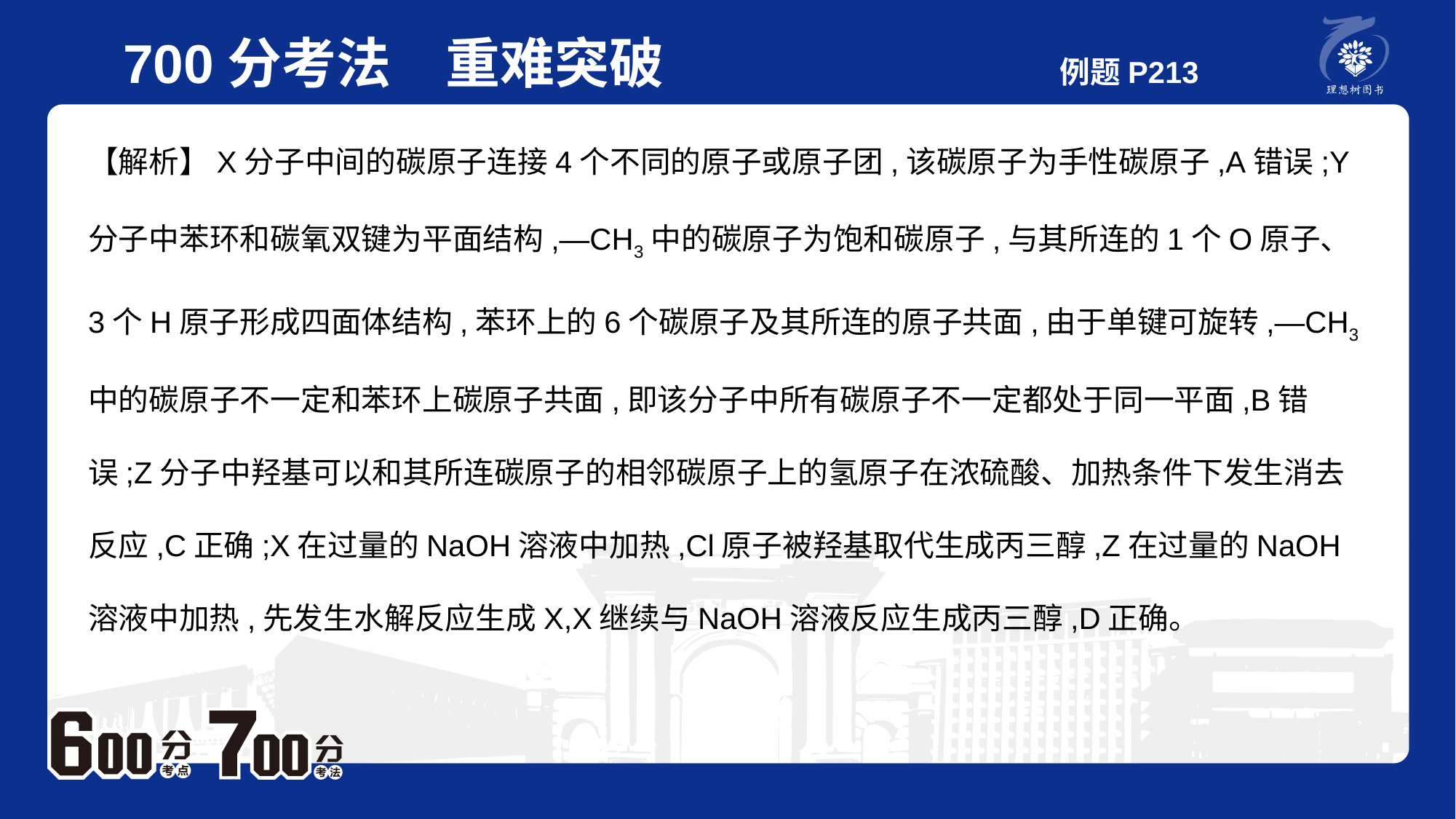

700分考法　重难突破                              　例题P213
【解析】X分子中间的碳原子连接4个不同的原子或原子团,该碳原子为手性碳原子,A错误;Y分子中苯环和碳氧双键为平面结构,—CH3中的碳原子为饱和碳原子,与其所连的1个O原子、3个H原子形成四面体结构,苯环上的6个碳原子及其所连的原子共面,由于单键可旋转,—CH3中的碳原子不一定和苯环上碳原子共面,即该分子中所有碳原子不一定都处于同一平面,B错误;Z分子中羟基可以和其所连碳原子的相邻碳原子上的氢原子在浓硫酸、加热条件下发生消去反应,C正确;X在过量的NaOH溶液中加热,Cl原子被羟基取代生成丙三醇,Z在过量的NaOH溶液中加热,先发生水解反应生成X,X继续与NaOH溶液反应生成丙三醇,D正确。